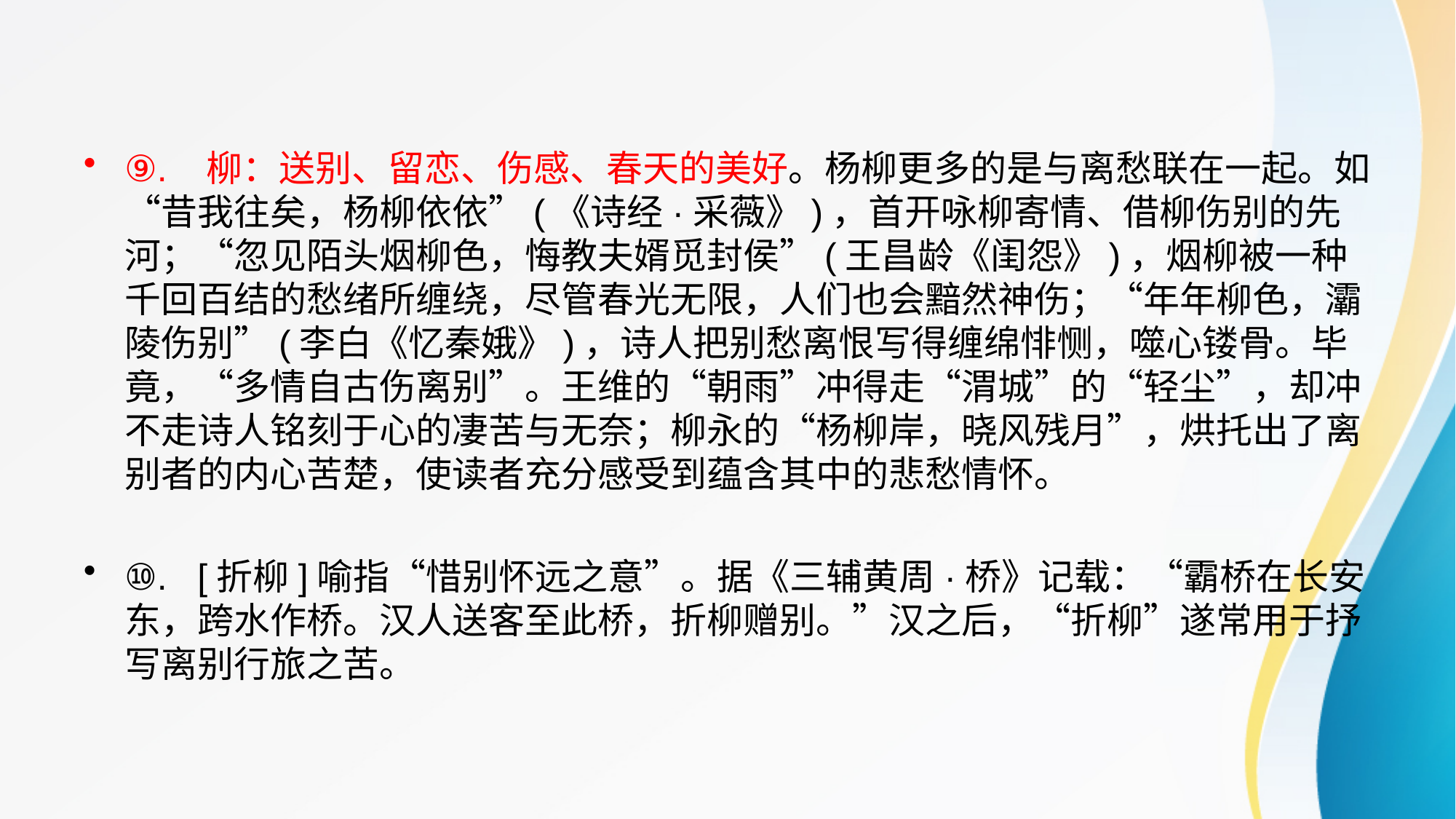

#
⑨.   柳：送别、留恋、伤感、春天的美好。杨柳更多的是与离愁联在一起。如 “昔我往矣，杨柳依依”(《诗经·采薇》)，首开咏柳寄情、借柳伤别的先河；“忽见陌头烟柳色，悔教夫婿觅封侯”(王昌龄《闺怨》)，烟柳被一种千回百结的愁绪所缠绕，尽管春光无限，人们也会黯然神伤；“年年柳色，灞陵伤别”(李白《忆秦娥》)，诗人把别愁离恨写得缠绵悱恻，噬心镂骨。毕竟，“多情自古伤离别”。王维的“朝雨”冲得走“渭城”的“轻尘”，却冲不走诗人铭刻于心的凄苦与无奈；柳永的“杨柳岸，晓风残月”，烘托出了离别者的内心苦楚，使读者充分感受到蕴含其中的悲愁情怀。

⑩.   [折柳]喻指“惜别怀远之意”。据《三辅黄周·桥》记载：“霸桥在长安东，跨水作桥。汉人送客至此桥，折柳赠别。”汉之后，“折柳”遂常用于抒写离别行旅之苦。